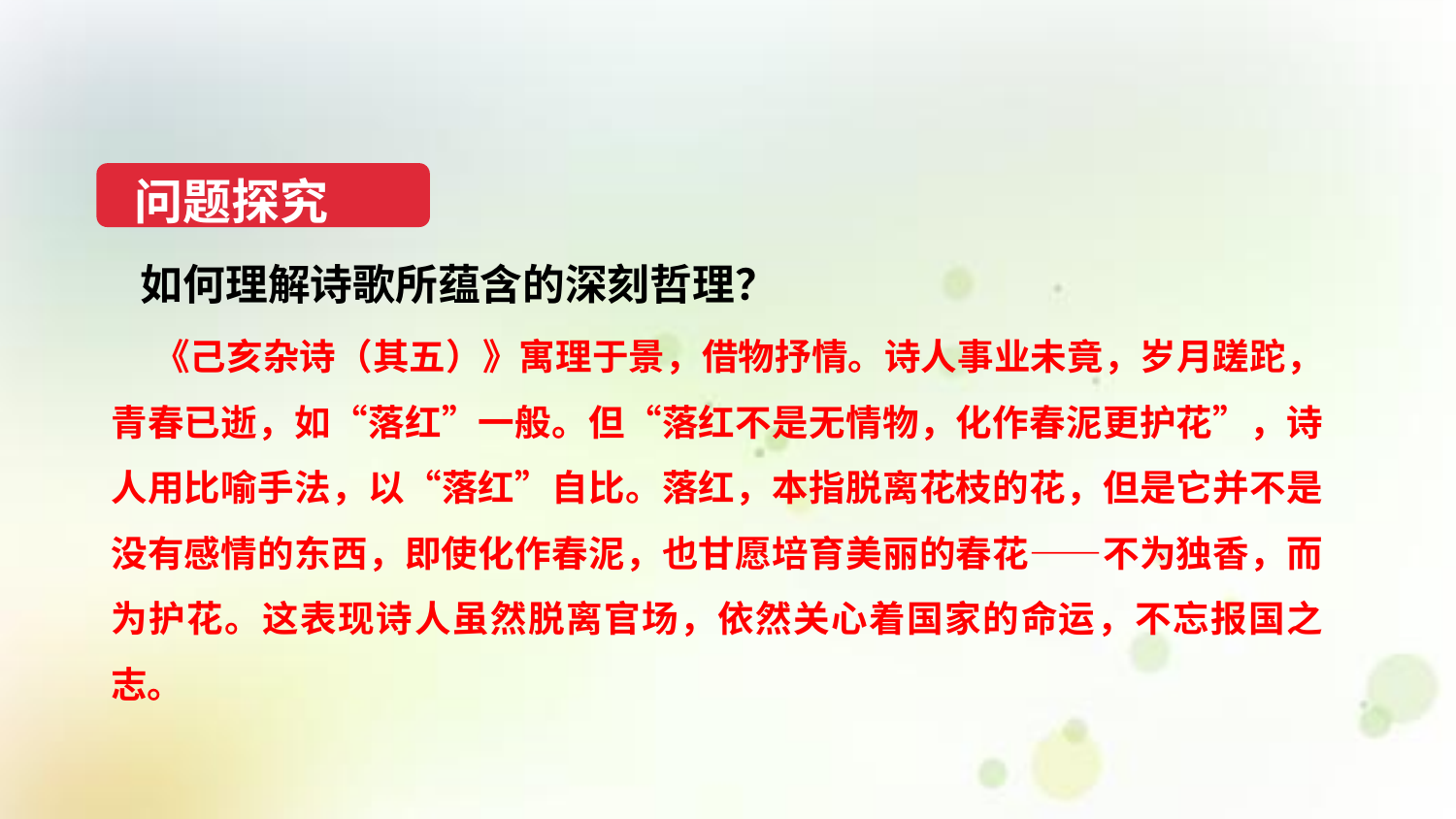

问题探究
如何理解诗歌所蕴含的深刻哲理？
    《己亥杂诗（其五）》寓理于景，借物抒情。诗人事业未竟，岁月蹉跎，青春已逝，如“落红”一般。但“落红不是无情物，化作春泥更护花”，诗人用比喻手法，以“落红”自比。落红，本指脱离花枝的花，但是它并不是没有感情的东西，即使化作春泥，也甘愿培育美丽的春花——不为独香，而为护花。这表现诗人虽然脱离官场，依然关心着国家的命运，不忘报国之志。